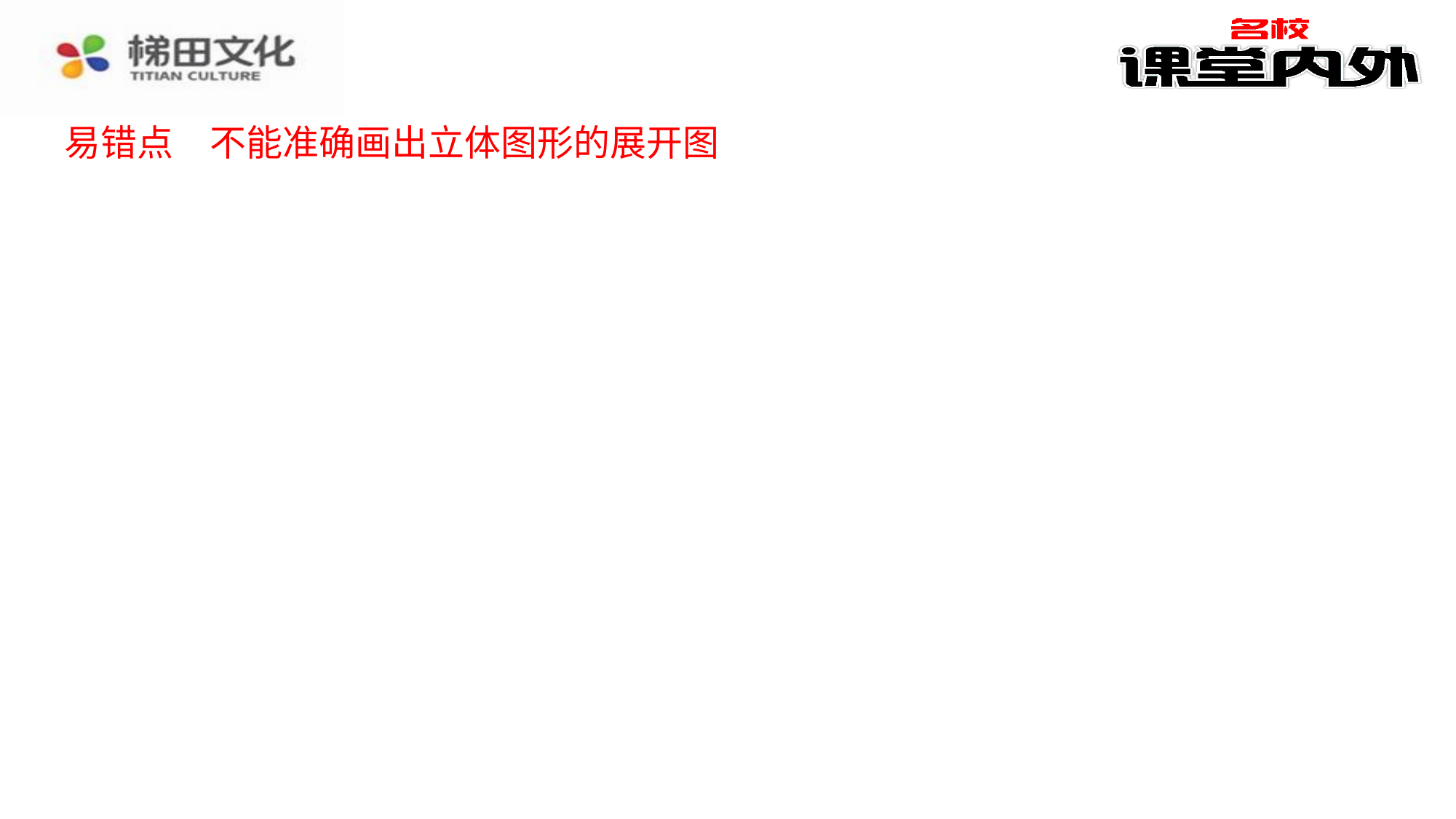

易错点　不能准确画出立体图形的展开图
易错点　不能准确画出立体图形的展开图